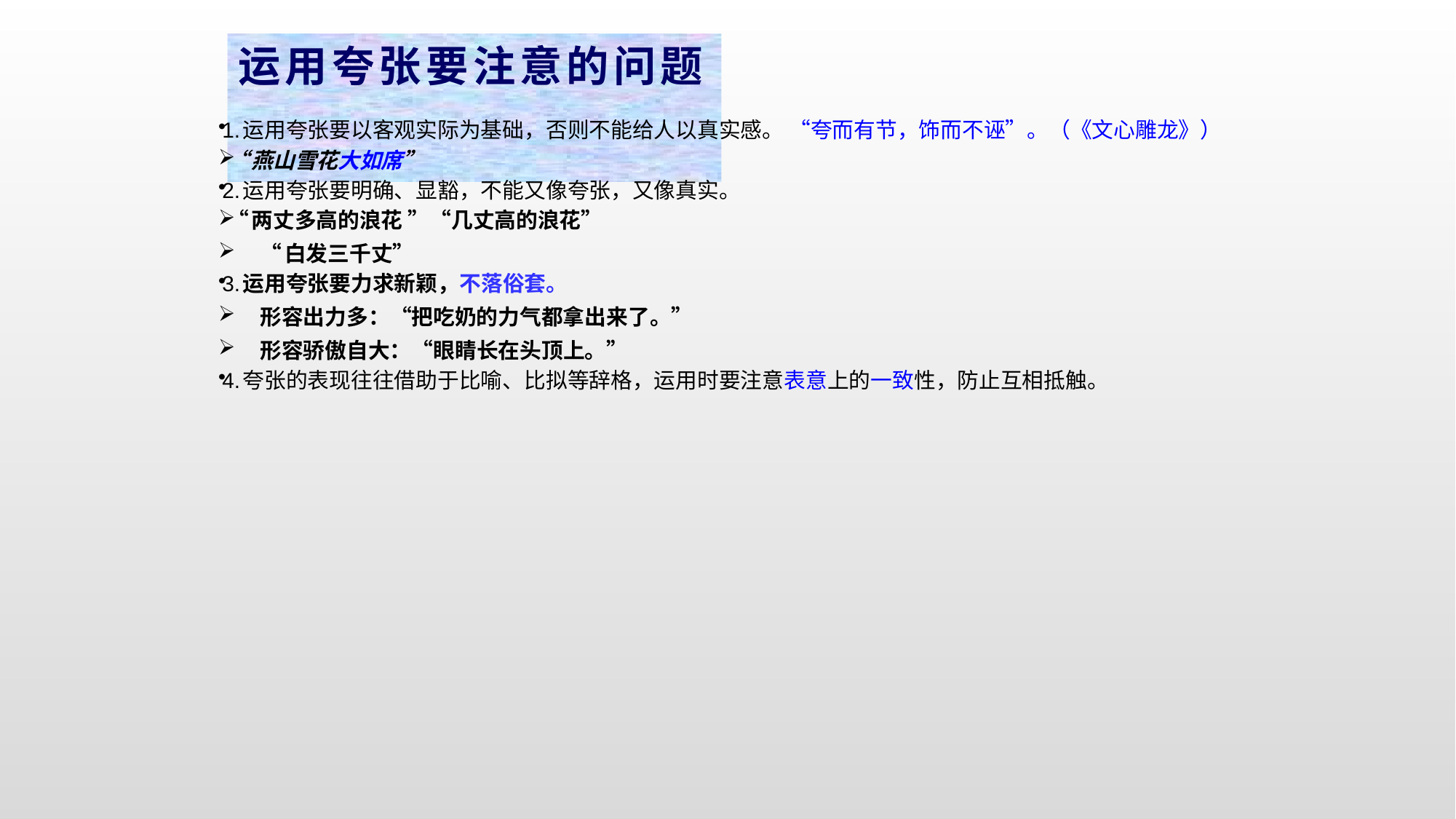

# 运用夸张要注意的问题
1.运用夸张要以客观实际为基础，否则不能给人以真实感。 “夸而有节，饰而不诬”。（《文心雕龙》）
“燕山雪花大如席”
2.运用夸张要明确、显豁，不能又像夸张，又像真实。
“两丈多高的浪花 ”“几丈高的浪花”
“白发三千丈”
3.运用夸张要力求新颖，不落俗套。
形容出力多：“把吃奶的力气都拿出来了。”
形容骄傲自大：“眼睛长在头顶上。”
4.夸张的表现往往借助于比喻、比拟等辞格，运用时要注意表意上的一致性，防止互相抵触。